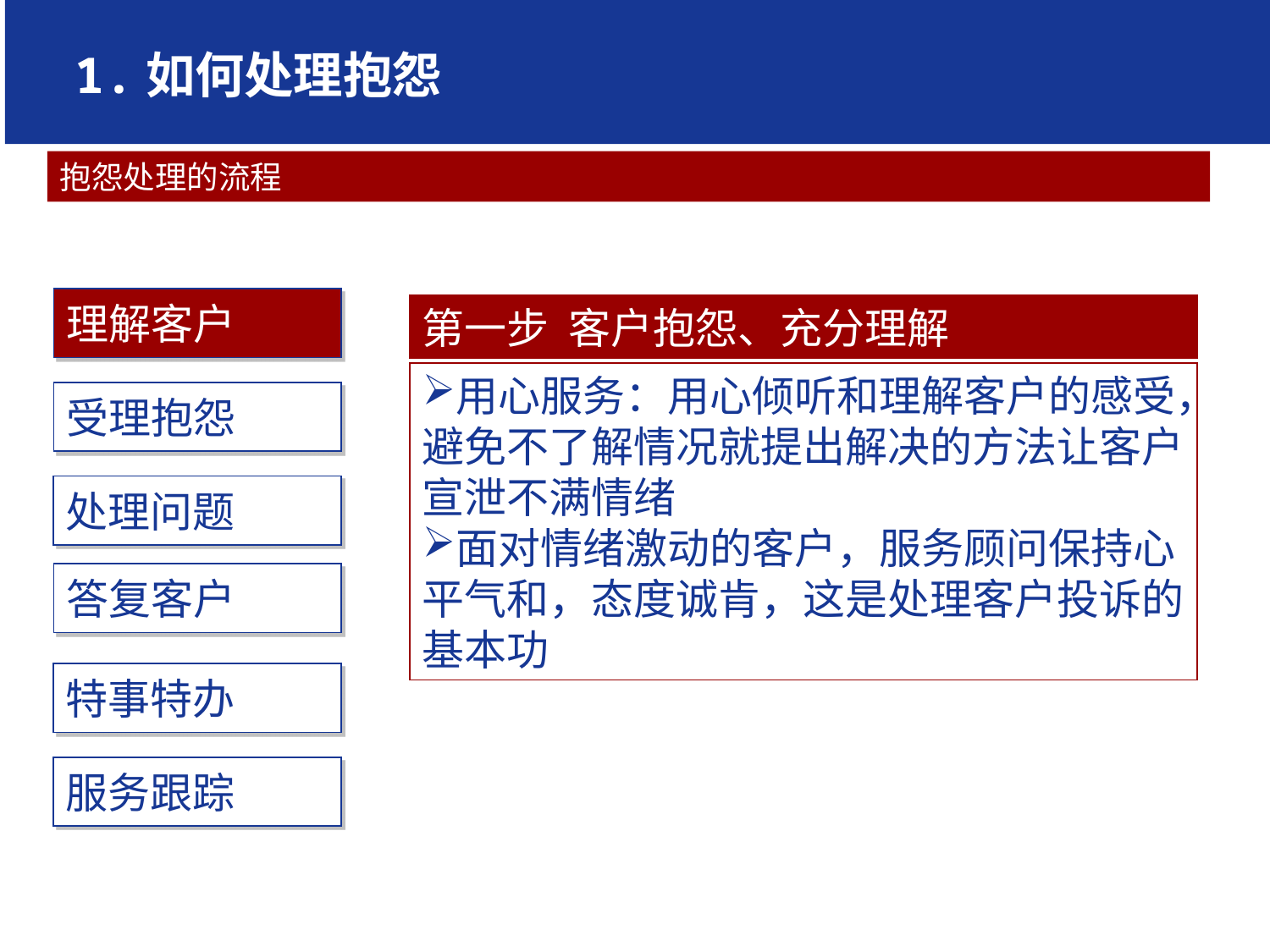

1.如何处理抱怨
抱怨处理的流程
理解客户
第一步  客户抱怨、充分理解
用心服务：用心倾听和理解客户的感受，避免不了解情况就提出解决的方法让客户宣泄不满情绪
面对情绪激动的客户，服务顾问保持心平气和，态度诚肯，这是处理客户投诉的基本功
受理抱怨
处理问题
答复客户
特事特办
服务跟踪